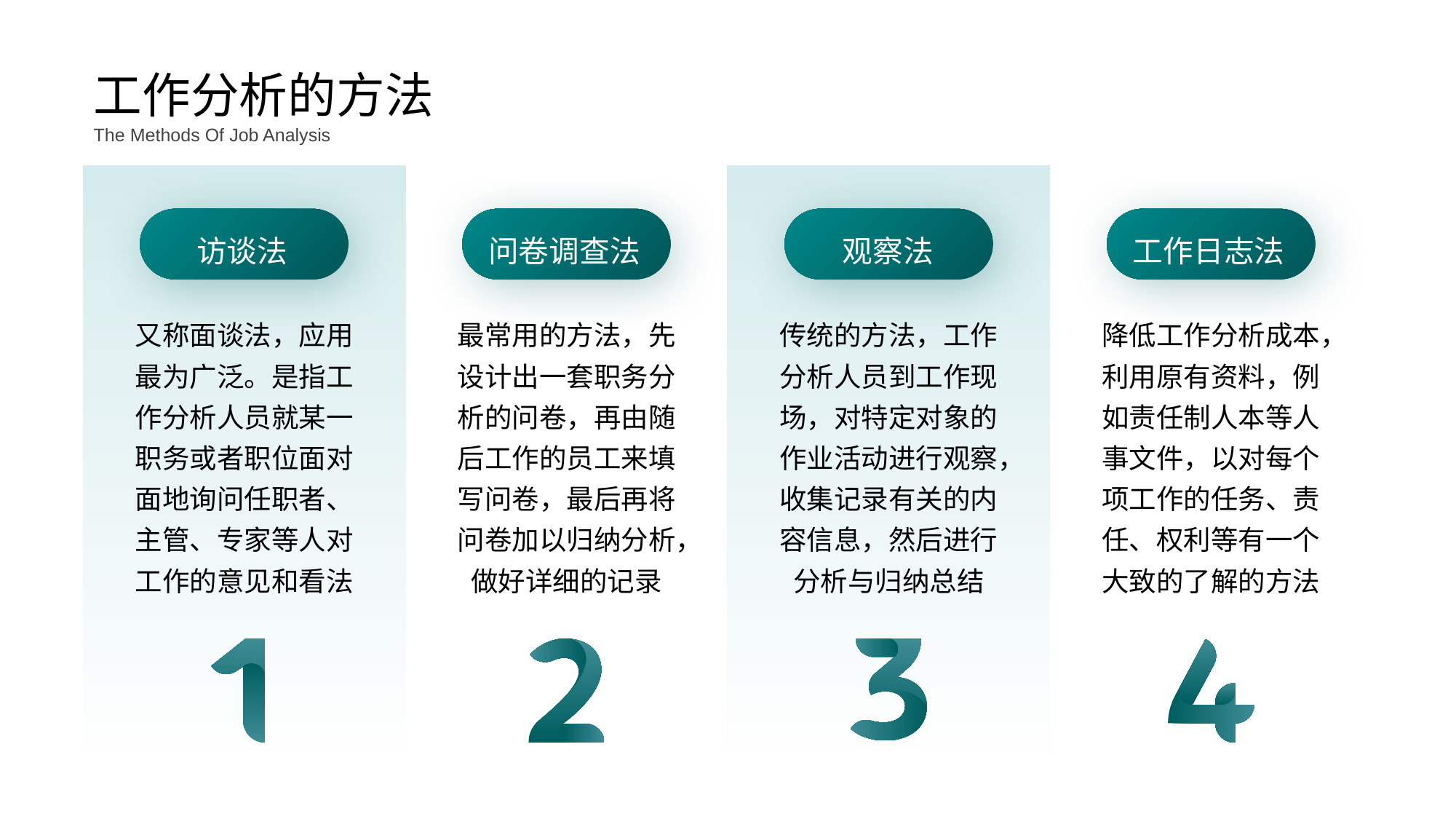

工作分析的方法
The Methods Of Job Analysis

访谈法
问卷调查法
观察法
工作日志法
又称面谈法，应用最为广泛。是指工作分析人员就某一职务或者职位面对面地询问任职者、主管、专家等人对工作的意见和看法
最常用的方法，先设计出一套职务分析的问卷，再由随后工作的员工来填写问卷，最后再将问卷加以归纳分析，做好详细的记录
传统的方法，工作分析人员到工作现场，对特定对象的作业活动进行观察，收集记录有关的内容信息，然后进行分析与归纳总结
降低工作分析成本，利用原有资料，例如责任制人本等人事文件，以对每个项工作的任务、责任、权利等有一个大致的了解的方法